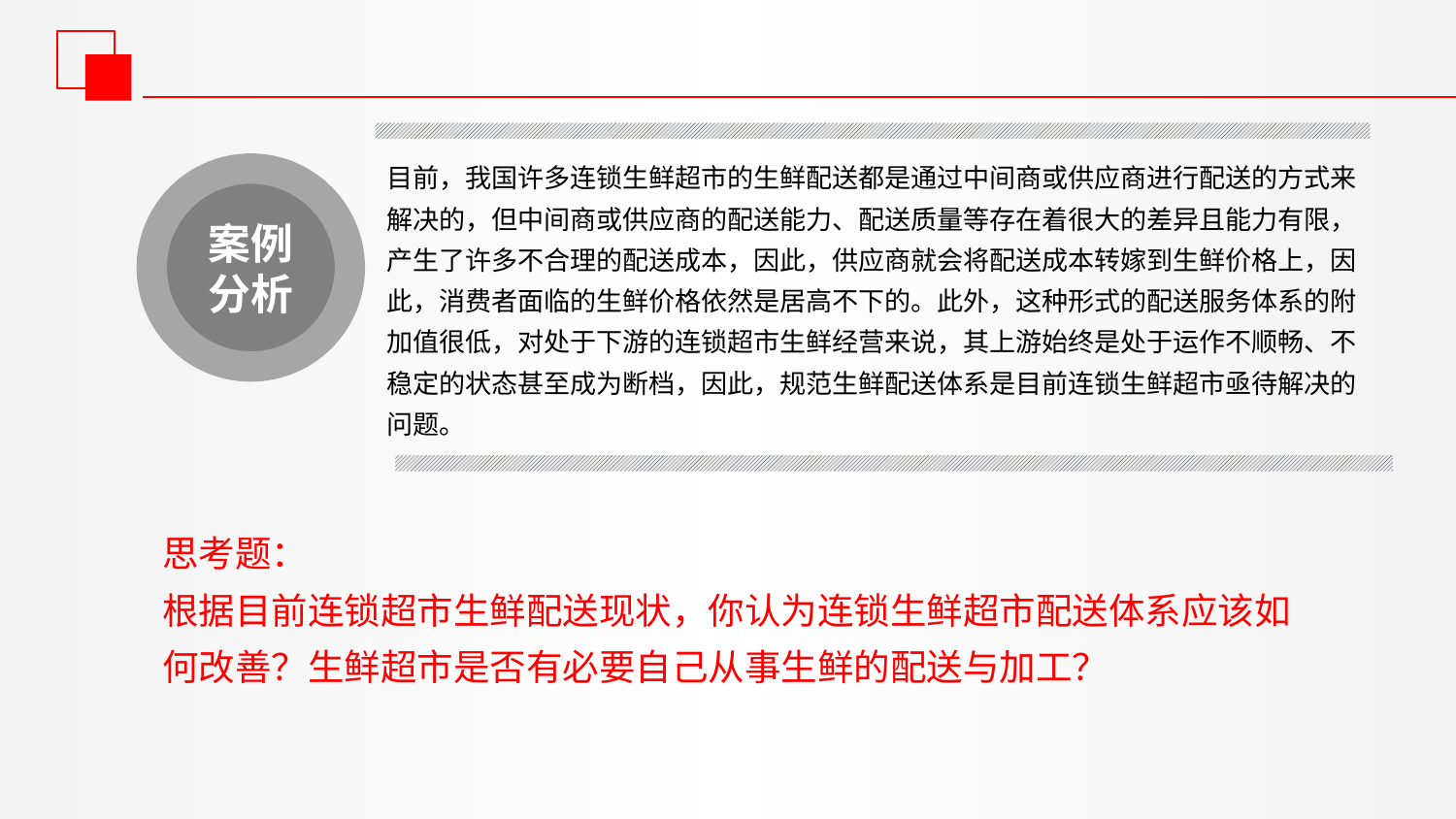

目前，我国许多连锁生鲜超市的生鲜配送都是通过中间商或供应商进行配送的方式来解决的，但中间商或供应商的配送能力、配送质量等存在着很大的差异且能力有限，产生了许多不合理的配送成本，因此，供应商就会将配送成本转嫁到生鲜价格上，因此，消费者面临的生鲜价格依然是居高不下的。此外，这种形式的配送服务体系的附加值很低，对处于下游的连锁超市生鲜经营来说，其上游始终是处于运作不顺畅、不稳定的状态甚至成为断档，因此，规范生鲜配送体系是目前连锁生鲜超市亟待解决的问题。
案例分析

思考题：
根据目前连锁超市生鲜配送现状，你认为连锁生鲜超市配送体系应该如何改善？生鲜超市是否有必要自己从事生鲜的配送与加工？